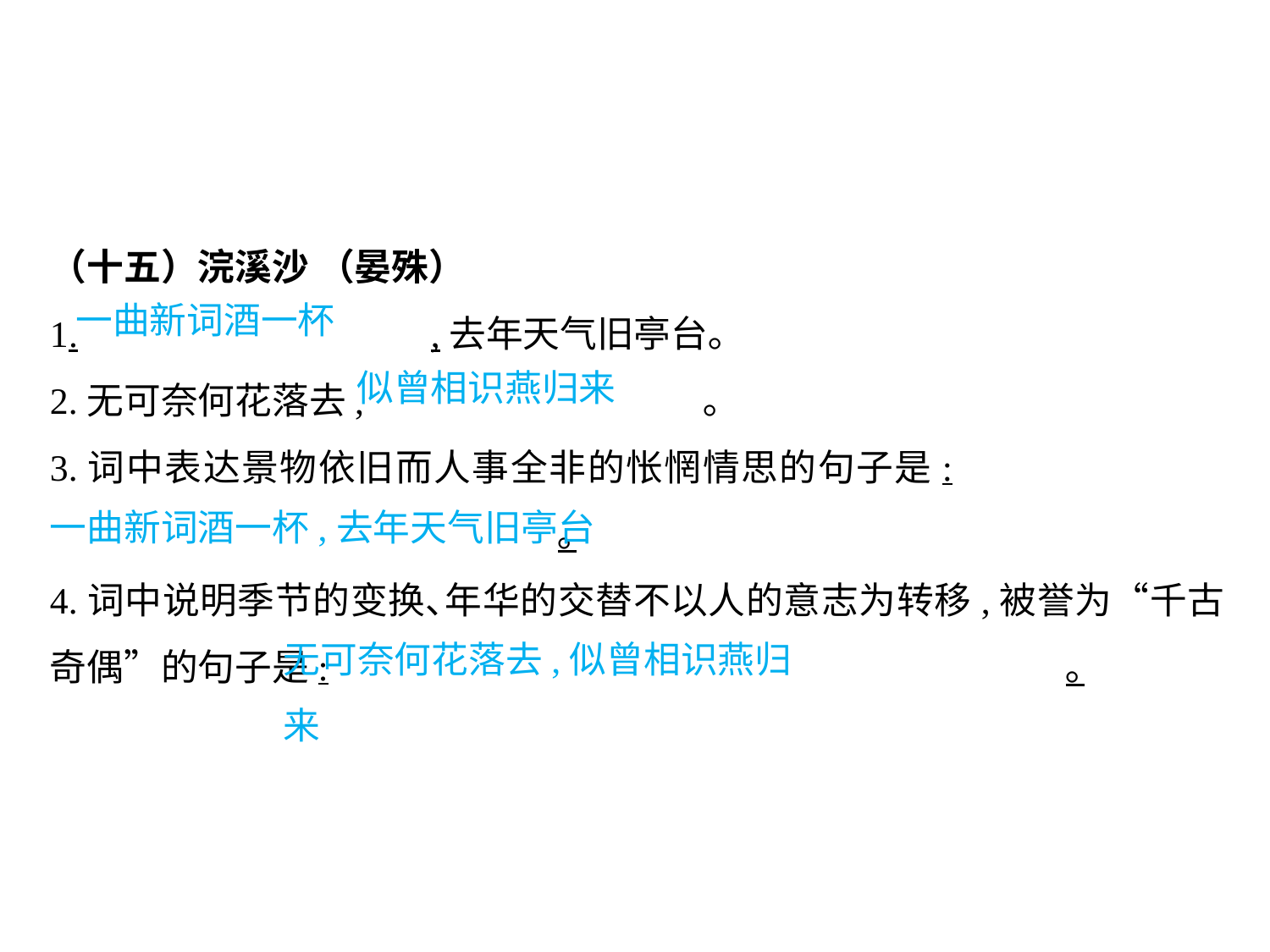

（十五）浣溪沙 （晏殊）
1.			,去年天气旧亭台｡
2.无可奈何花落去,			 ｡
3.词中表达景物依旧而人事全非的怅惘情思的句子是:							｡
4.词中说明季节的变换､年华的交替不以人的意志为转移,被誉为“千古奇偶”的句子是:						｡
一曲新词酒一杯
似曾相识燕归来
									一曲新词酒一杯,去年天气旧亭台
无可奈何花落去,似曾相识燕归来